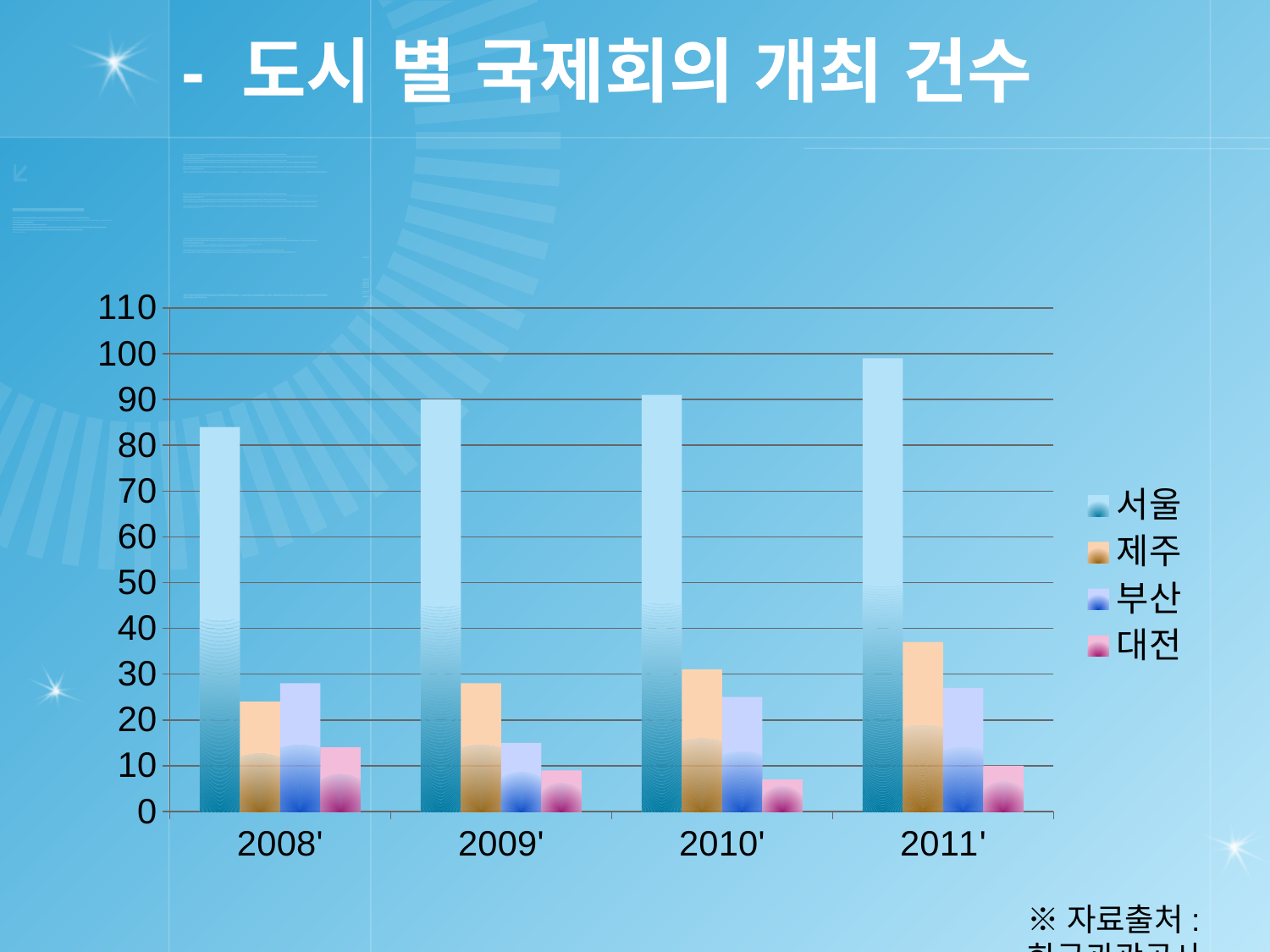

# - 도시 별 국제회의 개최 건수

### Chart

| Category | 서울 | 제주 | 부산 | 대전 |
|---|---|---|---|---|
| 2008' | 84.0 | 24.0 | 28.0 | 14.0 |
| 2009' | 90.0 | 28.0 | 15.0 | 9.0 |
| 2010' | 91.0 | 31.0 | 25.0 | 7.0 |
| 2011' | 99.0 | 37.0 | 27.0 | 10.0 |
※자료출처: 한국관광공사